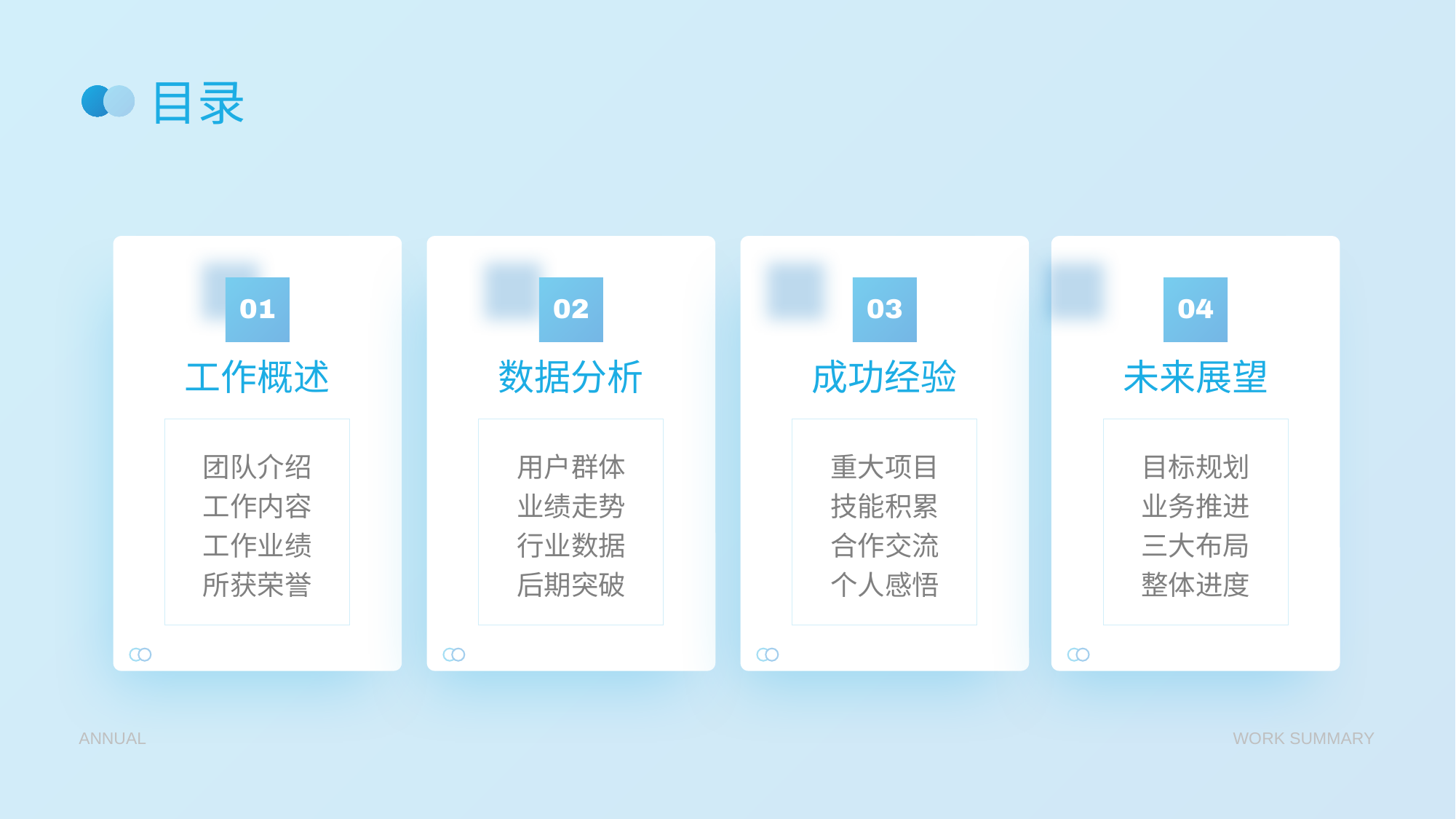

# 目录
01
02
03
04
工作概述
数据分析
成功经验
未来展望
团队介绍
工作内容
工作业绩
所获荣誉
用户群体
业绩走势
行业数据
后期突破
重大项目
技能积累
合作交流
个人感悟
目标规划
业务推进
三大布局
整体进度